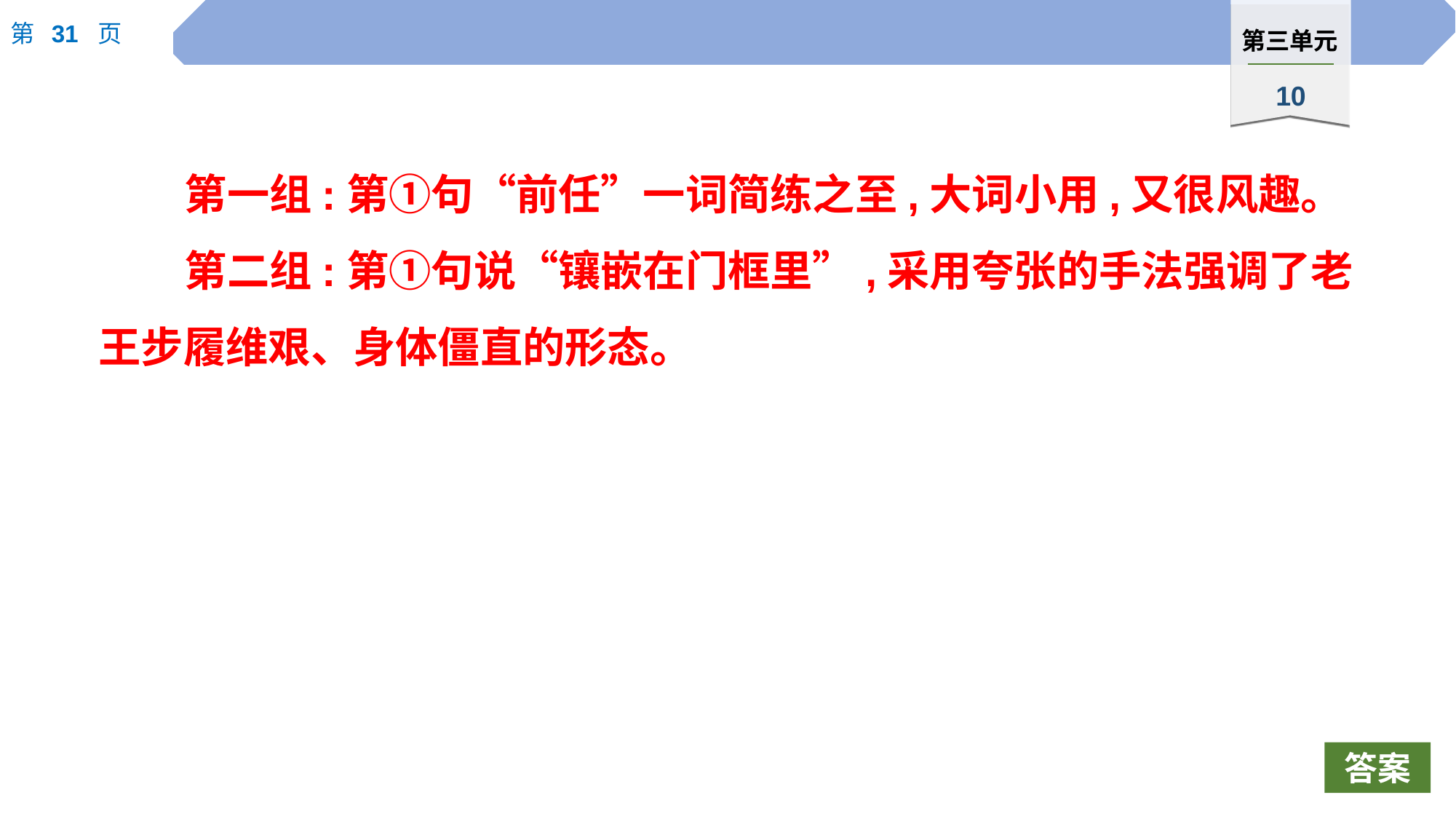

第一组:第①句“前任”一词简练之至,大词小用,又很风趣。
第二组:第①句说“镶嵌在门框里”,采用夸张的手法强调了老王步履维艰、身体僵直的形态。
答案